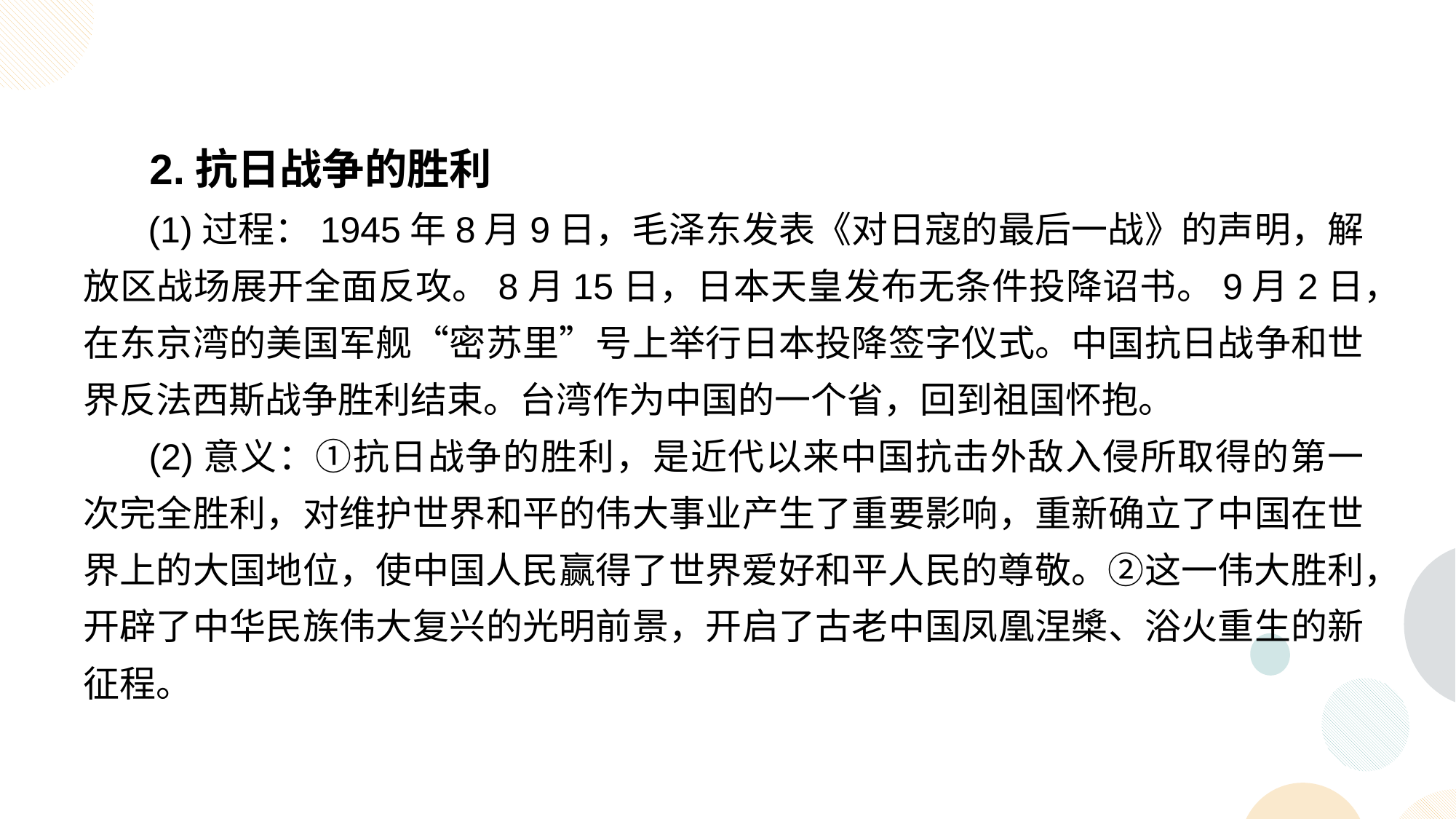

2.抗日战争的胜利
 (1)过程：1945年8月9日，毛泽东发表《对日寇的最后一战》的声明，解放区战场展开全面反攻。8月15日，日本天皇发布无条件投降诏书。9月2日，在东京湾的美国军舰“密苏里”号上举行日本投降签字仪式。中国抗日战争和世界反法西斯战争胜利结束。台湾作为中国的一个省，回到祖国怀抱。
 (2)意义：①抗日战争的胜利，是近代以来中国抗击外敌入侵所取得的第一次完全胜利，对维护世界和平的伟大事业产生了重要影响，重新确立了中国在世界上的大国地位，使中国人民赢得了世界爱好和平人民的尊敬。②这一伟大胜利，开辟了中华民族伟大复兴的光明前景，开启了古老中国凤凰涅槳、浴火重生的新征程。